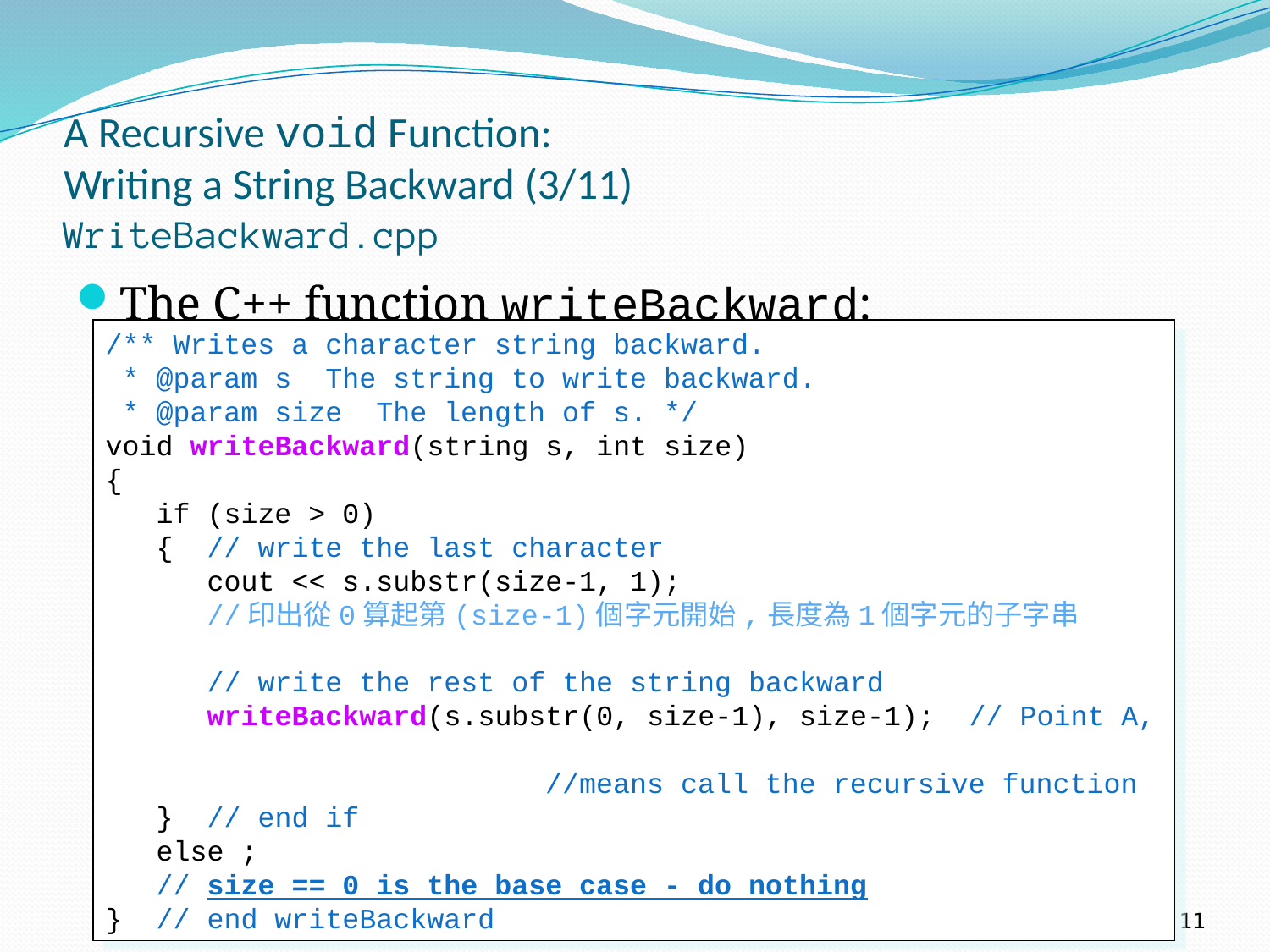

# A Recursive void Function: Writing a String Backward (3/11) WriteBackward.cpp
The C++ function writeBackward:
/** Writes a character string backward.
 * @param s  The string to write backward.
 * @param size  The length of s. */
void writeBackward(string s, int size)
{
   if (size > 0)
   {  // write the last character
      cout << s.substr(size-1, 1);
      //印出從0算起第(size-1)個字元開始,長度為1個字元的子字串

      // write the rest of the string backward
      writeBackward(s.substr(0, size-1), size-1);  // Point A,
                          //means call the recursive function
   }  // end if
   else ;
   // size == 0 is the base case - do nothing
}  // end writeBackward
11